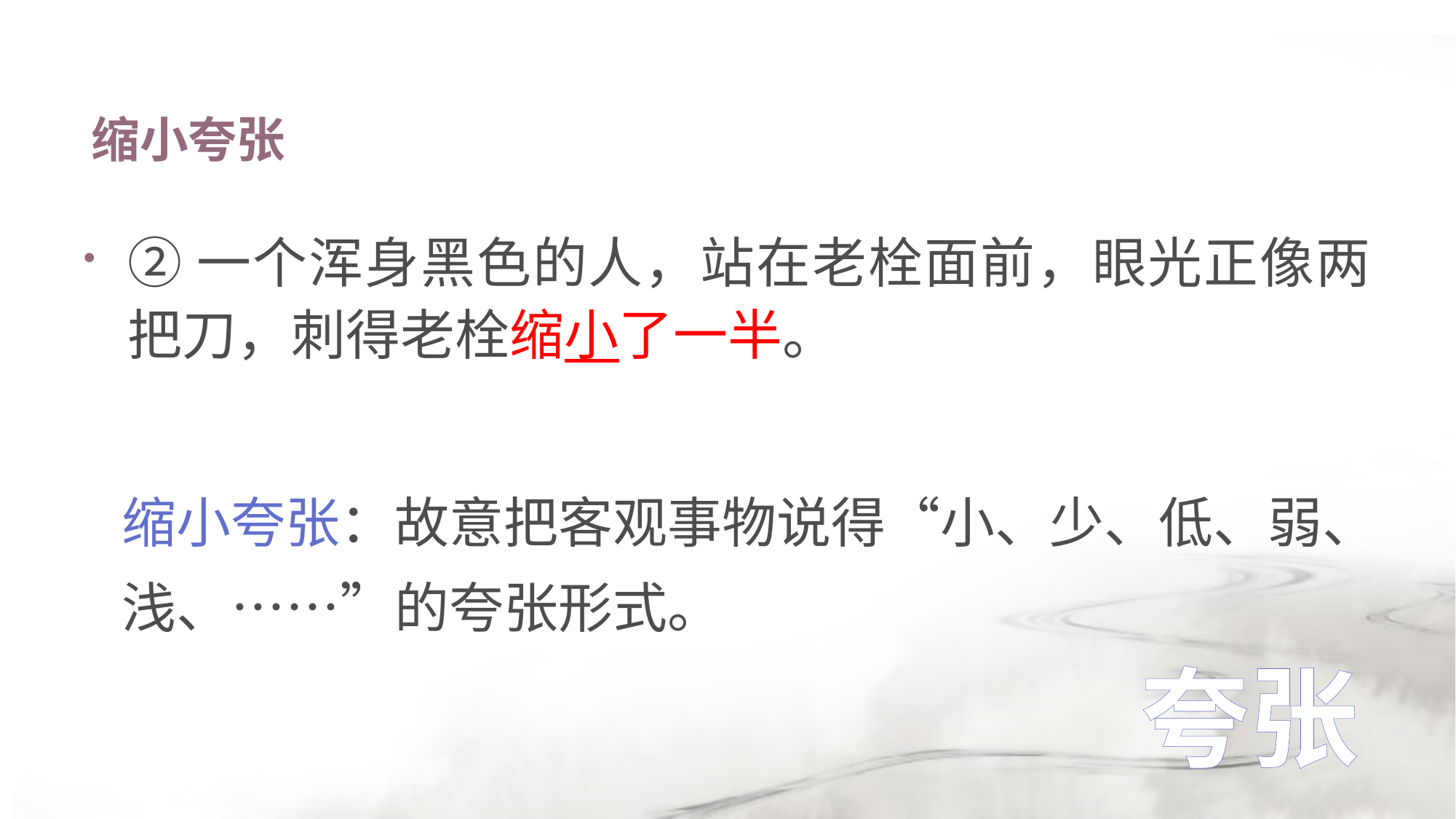

# 缩小夸张
②一个浑身黑色的人，站在老栓面前，眼光正像两把刀，刺得老栓缩小了一半。
缩小夸张：故意把客观事物说得“小、少、低、弱、
浅、……”的夸张形式。
夸张